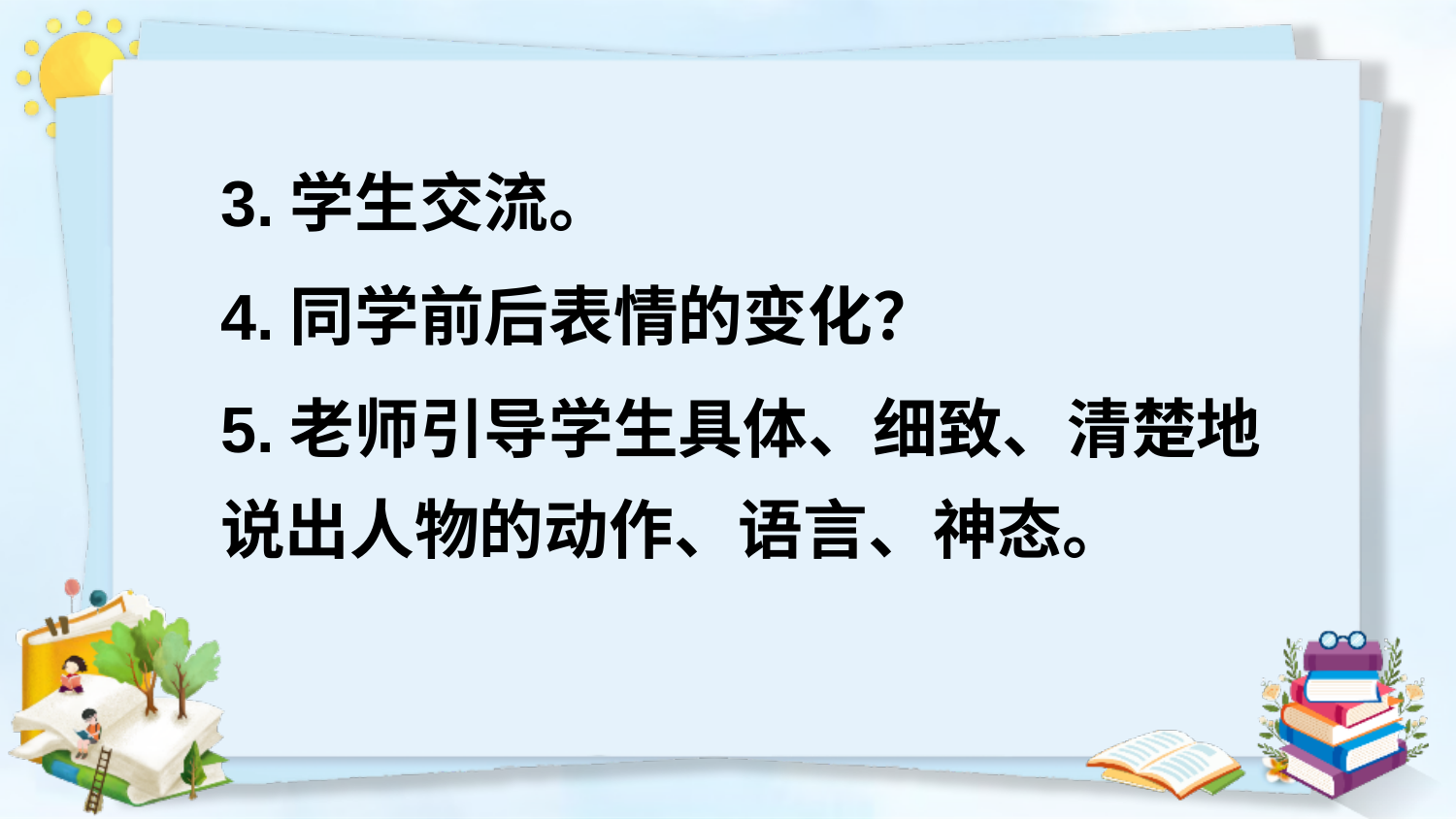

3.学生交流。
4.同学前后表情的变化？
5.老师引导学生具体、细致、清楚地说出人物的动作、语言、神态。